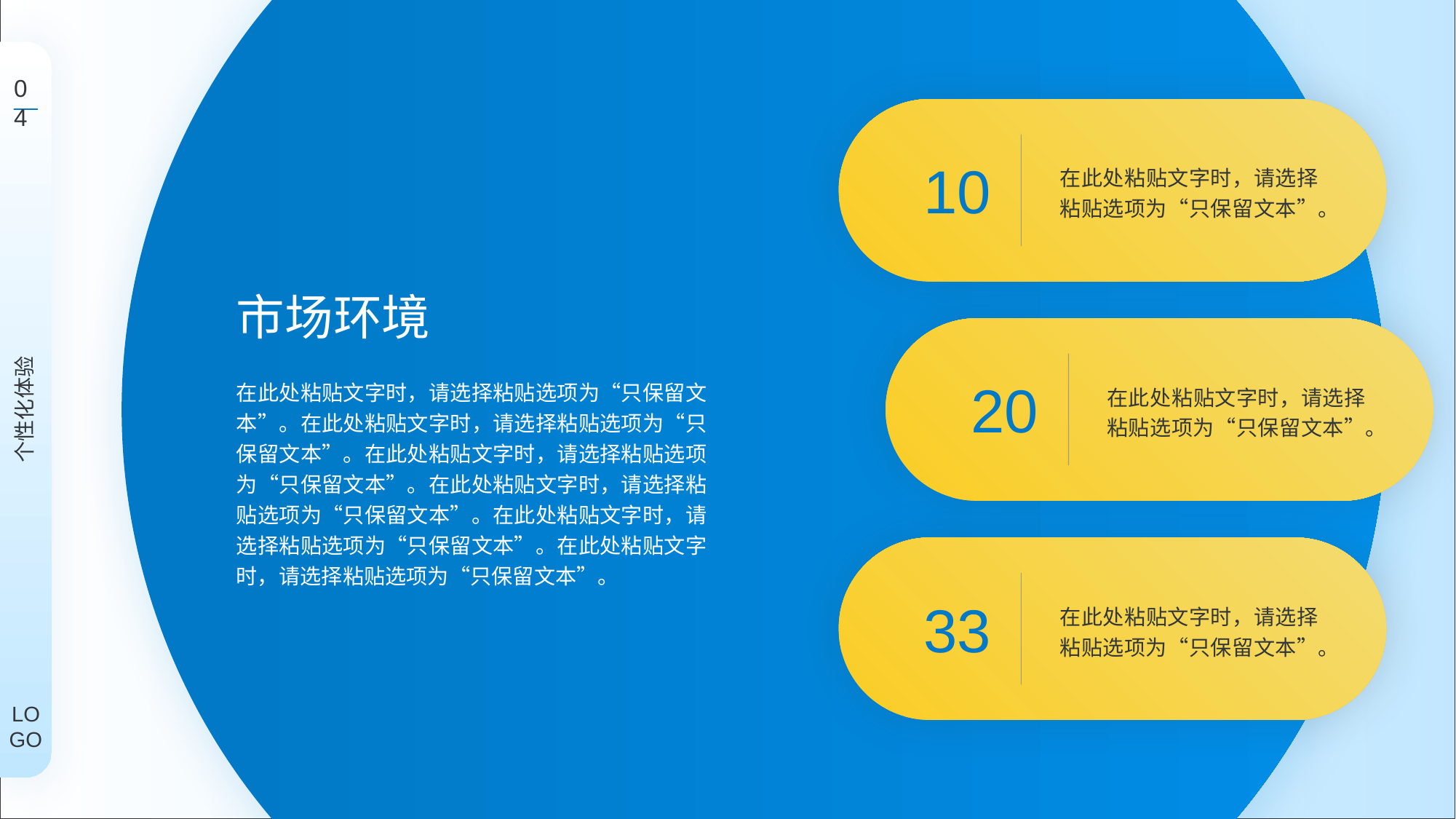

04

10
在此处粘贴文字时，请选择粘贴选项为“只保留文本”。
市场环境

20
在此处粘贴文字时，请选择粘贴选项为“只保留文本”。
在此处粘贴文字时，请选择粘贴选项为“只保留文本”。在此处粘贴文字时，请选择粘贴选项为“只保留文本”。在此处粘贴文字时，请选择粘贴选项为“只保留文本”。在此处粘贴文字时，请选择粘贴选项为“只保留文本”。在此处粘贴文字时，请选择粘贴选项为“只保留文本”。在此处粘贴文字时，请选择粘贴选项为“只保留文本”。
个性化体验

33
在此处粘贴文字时，请选择粘贴选项为“只保留文本”。
LOGO